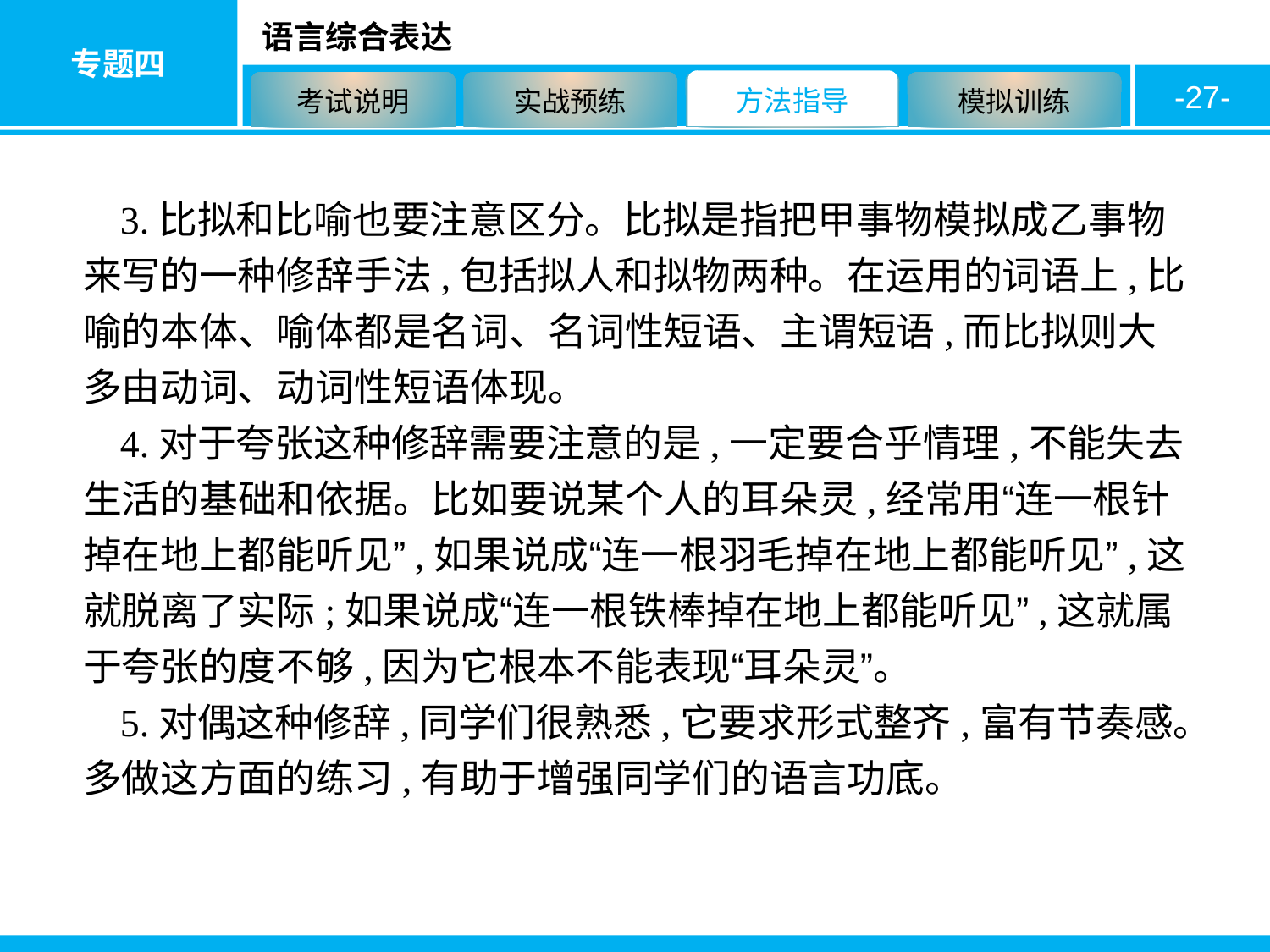

-27-
3.比拟和比喻也要注意区分。比拟是指把甲事物模拟成乙事物来写的一种修辞手法,包括拟人和拟物两种。在运用的词语上,比喻的本体、喻体都是名词、名词性短语、主谓短语,而比拟则大多由动词、动词性短语体现。
4.对于夸张这种修辞需要注意的是,一定要合乎情理,不能失去生活的基础和依据。比如要说某个人的耳朵灵,经常用“连一根针掉在地上都能听见”,如果说成“连一根羽毛掉在地上都能听见”,这就脱离了实际;如果说成“连一根铁棒掉在地上都能听见”,这就属于夸张的度不够,因为它根本不能表现“耳朵灵”。
5.对偶这种修辞,同学们很熟悉,它要求形式整齐,富有节奏感。多做这方面的练习,有助于增强同学们的语言功底。